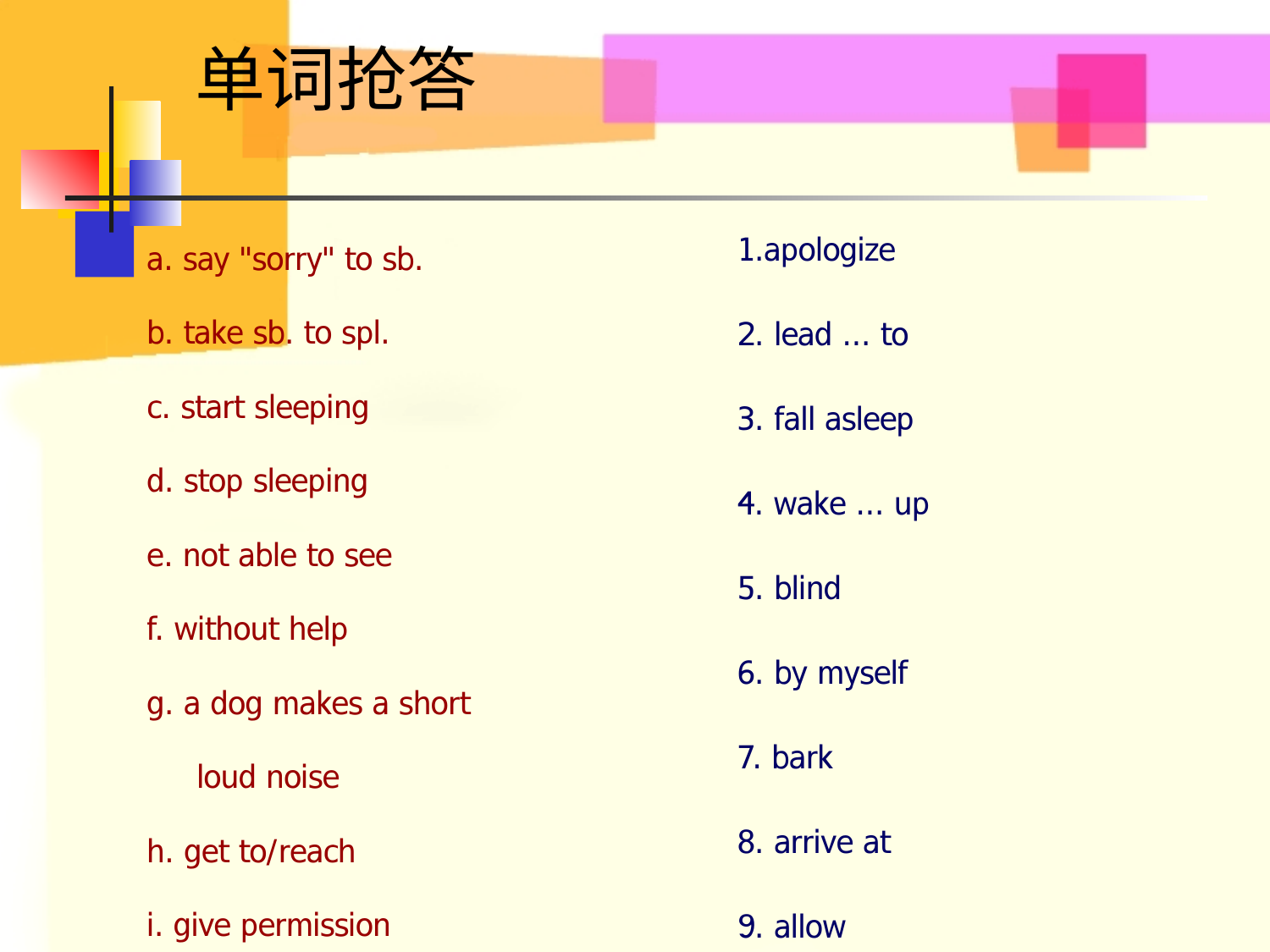

单词抢答
1.apologize
2. lead ... to
3. fall asleep
4. wake ... up
5. blind
6. by myself
7. bark
8. arrive at
9. allow
a. say "sorry" to sb.
b. take sb. to spl.
c. start sleeping
d. stop sleeping
e. not able to see
f. without help
g. a dog makes a short
     loud noise
h. get to/reach
i. give permission